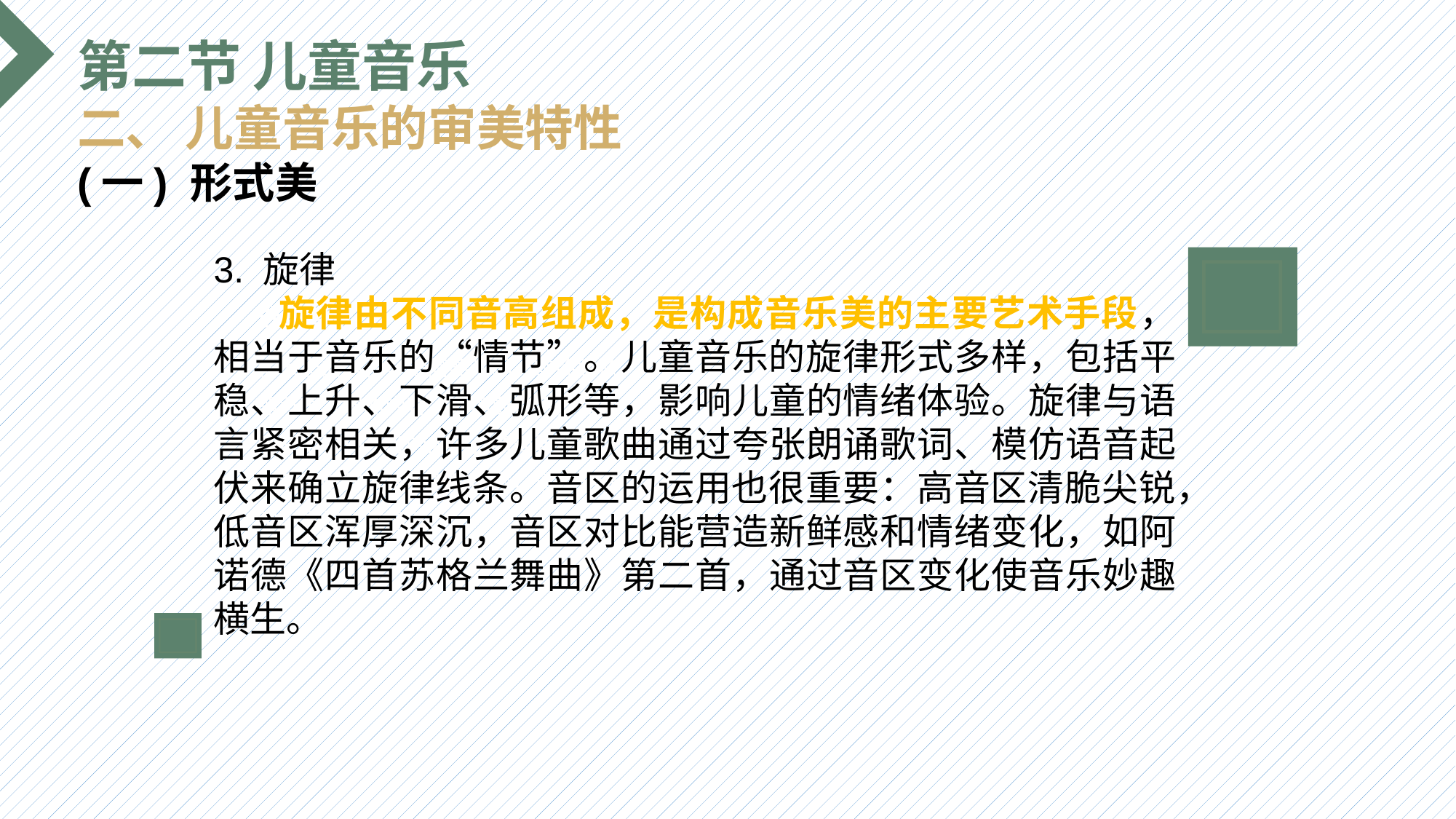

第二节 儿童音乐
二、 儿童音乐的审美特性
(一) 形式美

3. 旋律
      旋律由不同音高组成，是构成音乐美的主要艺术手段，相当于音乐的“情节”。儿童音乐的旋律形式多样，包括平稳、上升、下滑、弧形等，影响儿童的情绪体验。旋律与语言紧密相关，许多儿童歌曲通过夸张朗诵歌词、模仿语音起伏来确立旋律线条。音区的运用也很重要：高音区清脆尖锐，低音区浑厚深沉，音区对比能营造新鲜感和情绪变化，如阿诺德《四首苏格兰舞曲》第二首，通过音区变化使音乐妙趣横生。

选题背景
输入您的内容，请简要说明，言简意赅即可输入您的内容，请简要说明，言简意赅即可输入您的内容，请简要说明，言简意赅即可输入您的内容，请简要说明，言简意赅即可